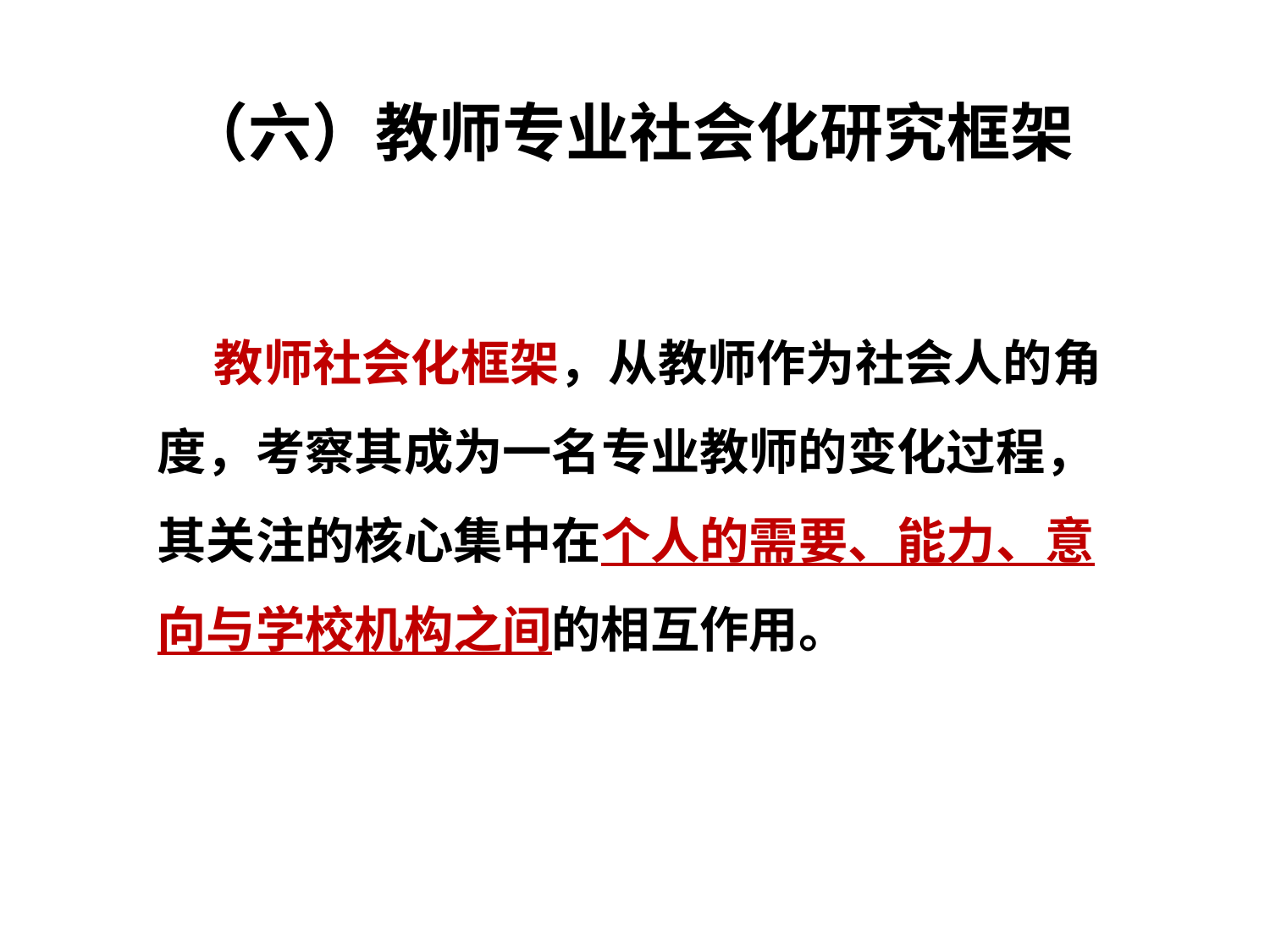

（六）教师专业社会化研究框架
    教师社会化框架，从教师作为社会人的角度，考察其成为一名专业教师的变化过程，其关注的核心集中在个人的需要、能力、意向与学校机构之间的相互作用。